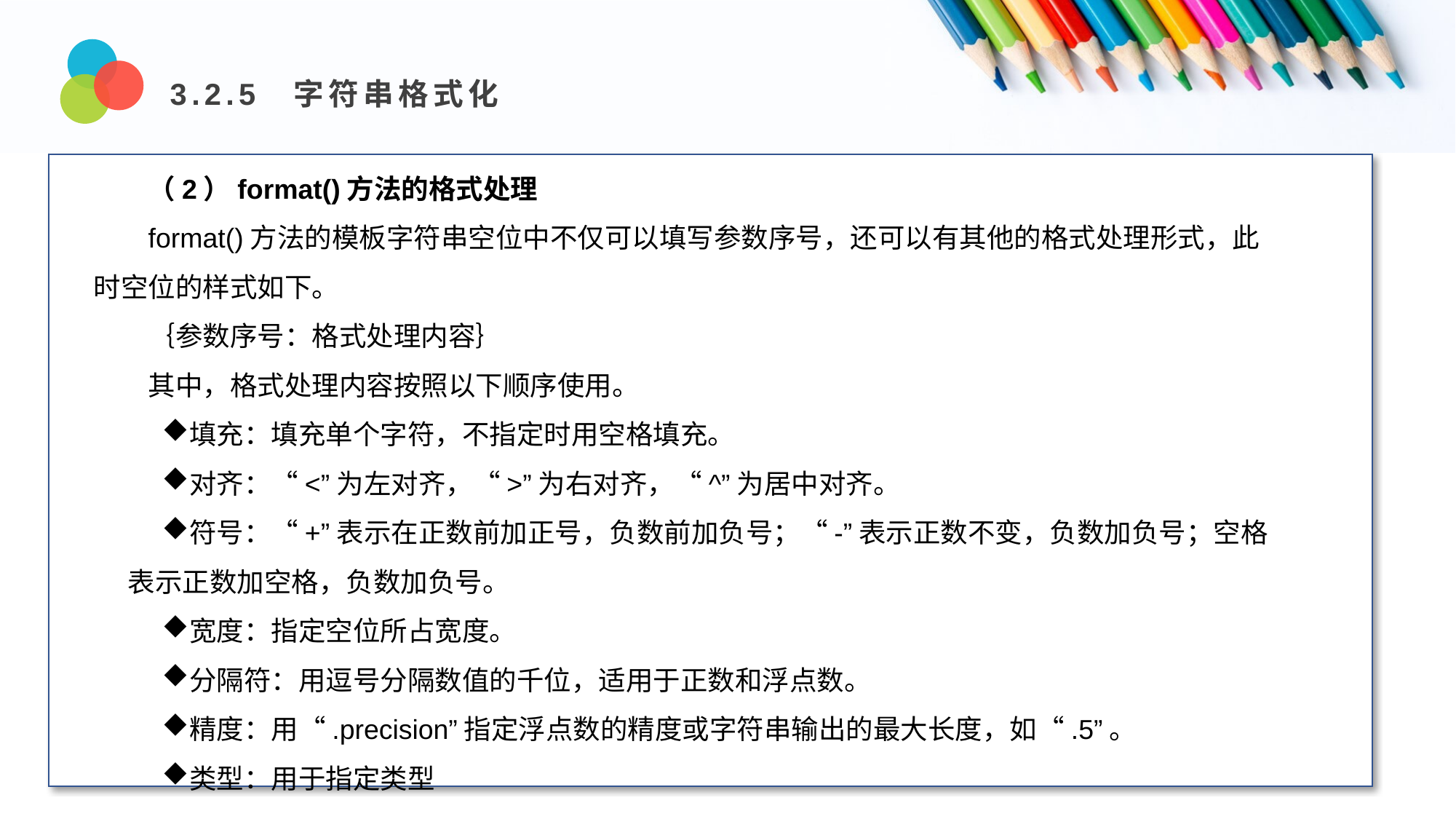

3.2.5  字符串格式化
（2）format()方法的格式处理
format()方法的模板字符串空位中不仅可以填写参数序号，还可以有其他的格式处理形式，此时空位的样式如下。
｛参数序号：格式处理内容｝
其中，格式处理内容按照以下顺序使用。
填充：填充单个字符，不指定时用空格填充。
对齐：“<”为左对齐，“>”为右对齐，“^”为居中对齐。
符号：“+”表示在正数前加正号，负数前加负号；“-”表示正数不变，负数加负号；空格表示正数加空格，负数加负号。
宽度：指定空位所占宽度。
分隔符：用逗号分隔数值的千位，适用于正数和浮点数。
精度：用“.precision”指定浮点数的精度或字符串输出的最大长度，如“.5”。
类型：用于指定类型
Design and Production